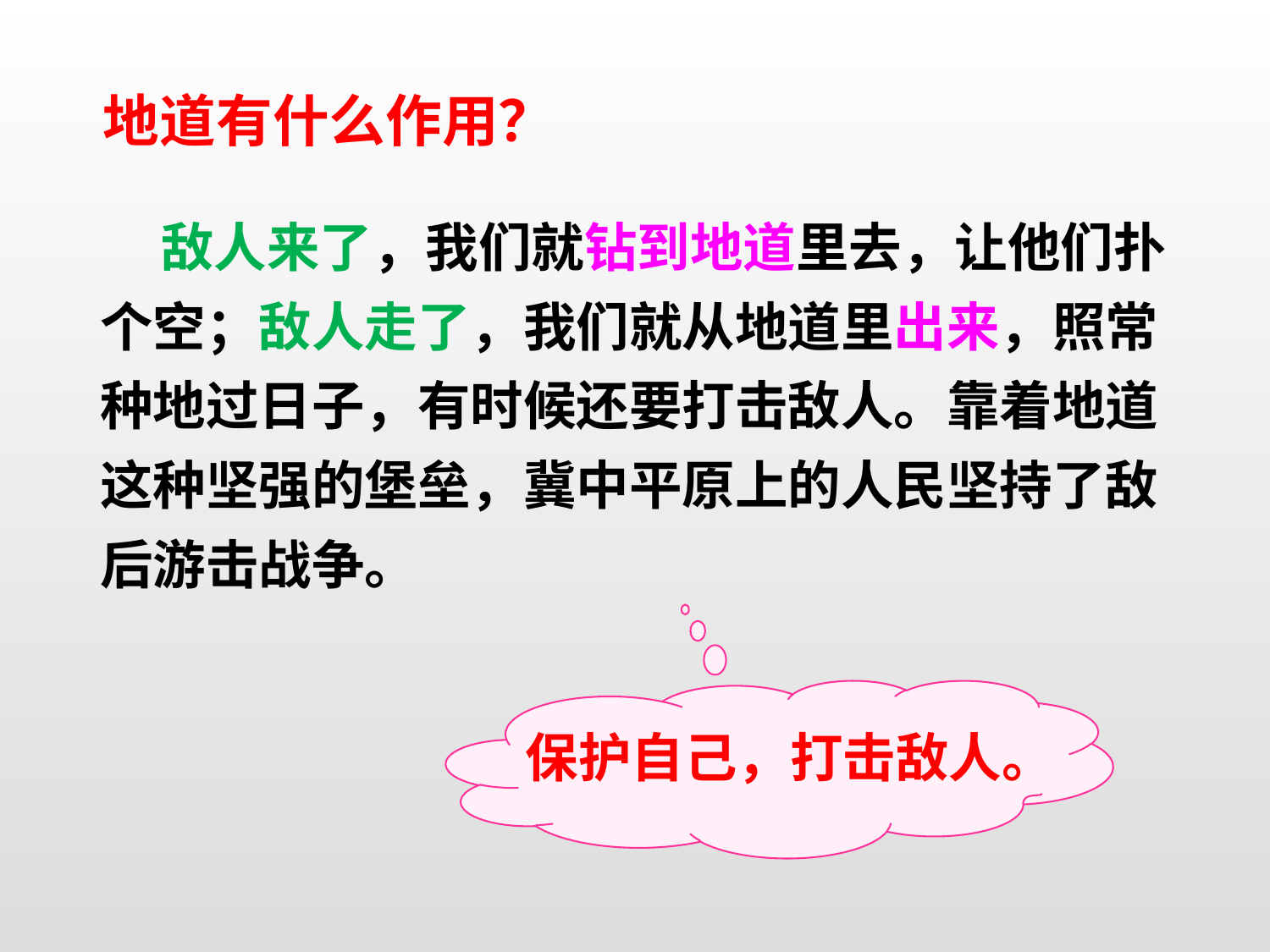

地道有什么作用？
    敌人来了，我们就钻到地道里去，让他们扑个空；敌人走了，我们就从地道里出来，照常种地过日子，有时候还要打击敌人。靠着地道这种坚强的堡垒，冀中平原上的人民坚持了敌后游击战争。

保护自己，打击敌人。